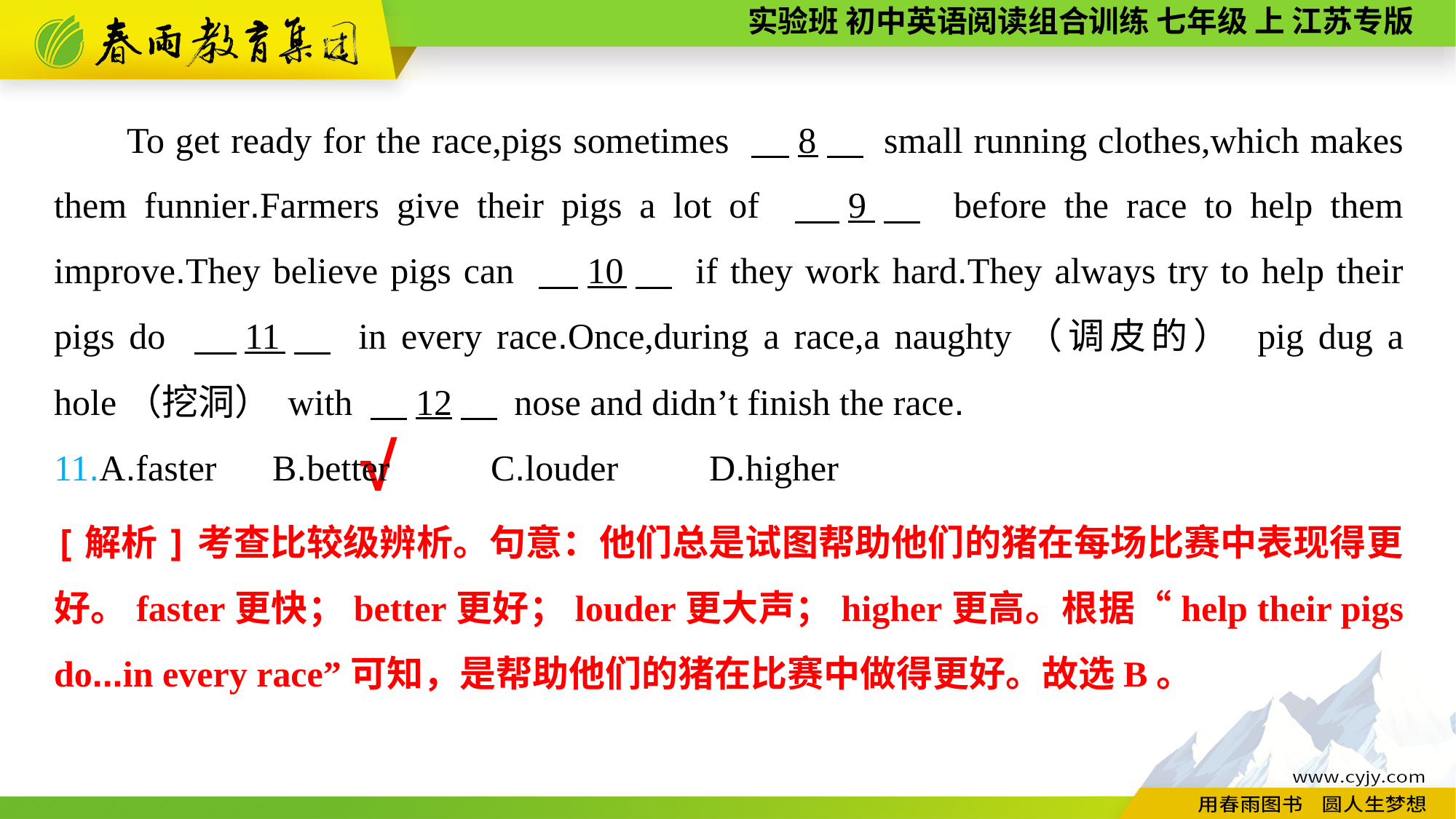

To get ready for the race,pigs sometimes 　8　 small running clothes,which makes them funnier.Farmers give their pigs a lot of 　9　 before the race to help them improve.They believe pigs can 　10　 if they work hard.They always try to help their pigs do 　11　 in every race.Once,during a race,a naughty（调皮的） pig dug a hole（挖洞） with 　12　 nose and didn’t finish the race.
11.A.faster	B.better	C.louder	D.higher
√
[解析]考查比较级辨析。句意：他们总是试图帮助他们的猪在每场比赛中表现得更好。faster更快；better更好；louder更大声；higher更高。根据“help their pigs do...in every race”可知，是帮助他们的猪在比赛中做得更好。故选B。